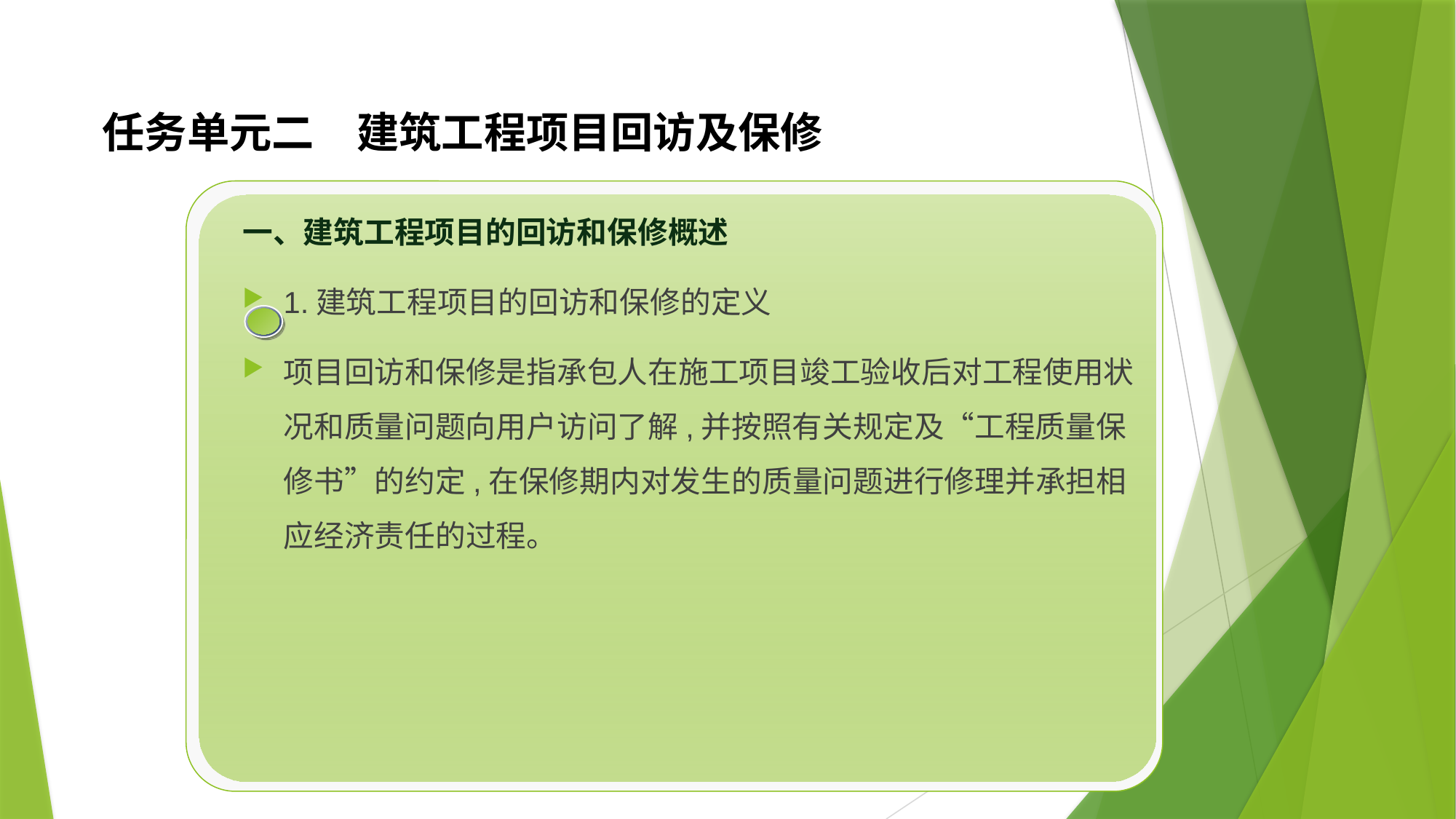

# 任务单元二　建筑工程项目回访及保修

一、建筑工程项目的回访和保修概述
1.建筑工程项目的回访和保修的定义
项目回访和保修是指承包人在施工项目竣工验收后对工程使用状况和质量问题向用户访问了解,并按照有关规定及“工程质量保修书”的约定,在保修期内对发生的质量问题进行修理并承担相应经济责任的过程。